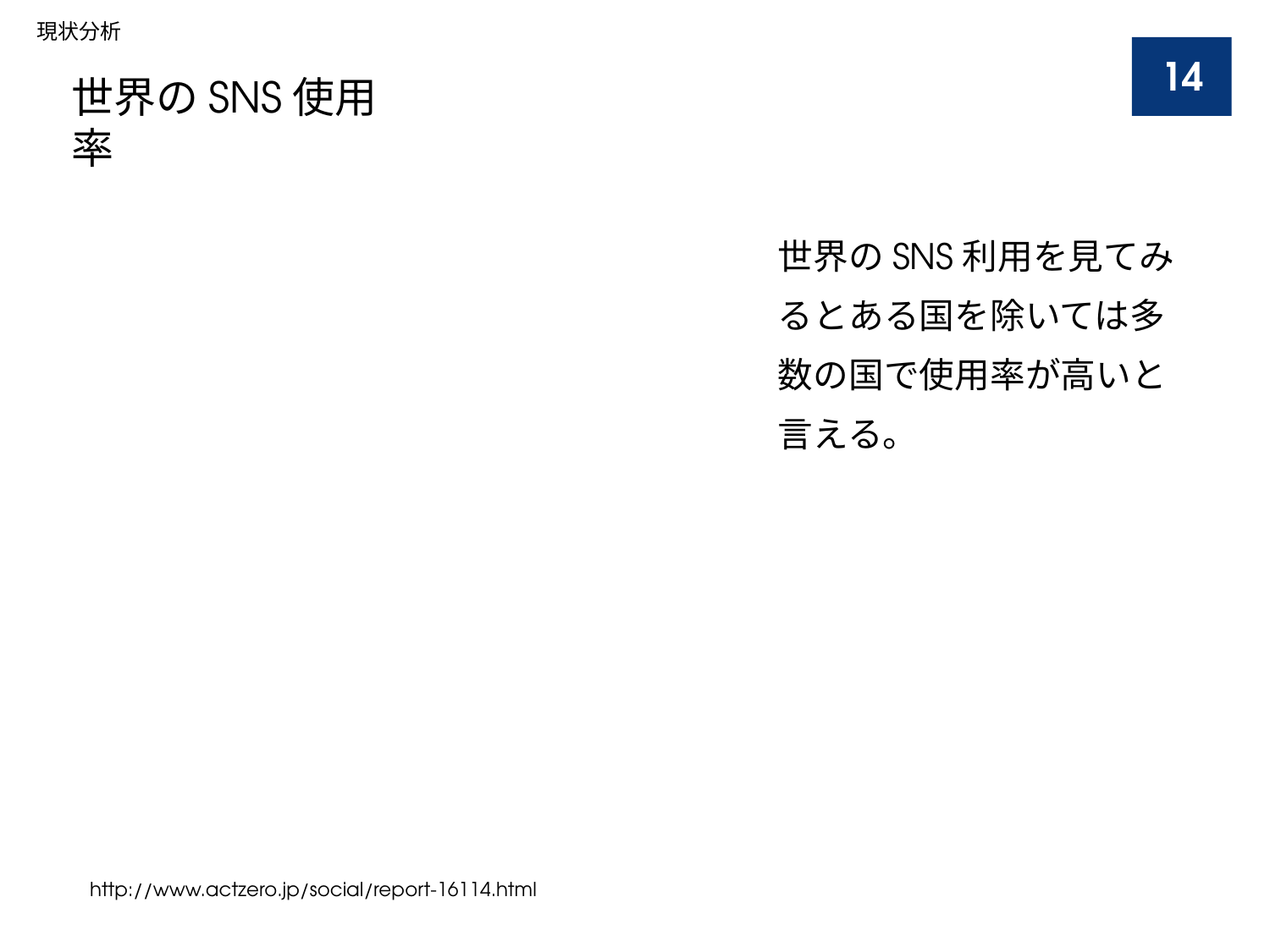

現状分析
14
世界のSNS使用率
世界のSNS利用を見てみるとある国を除いては多数の国で使用率が高いと言える。
http://www.actzero.jp/social/report-16114.html